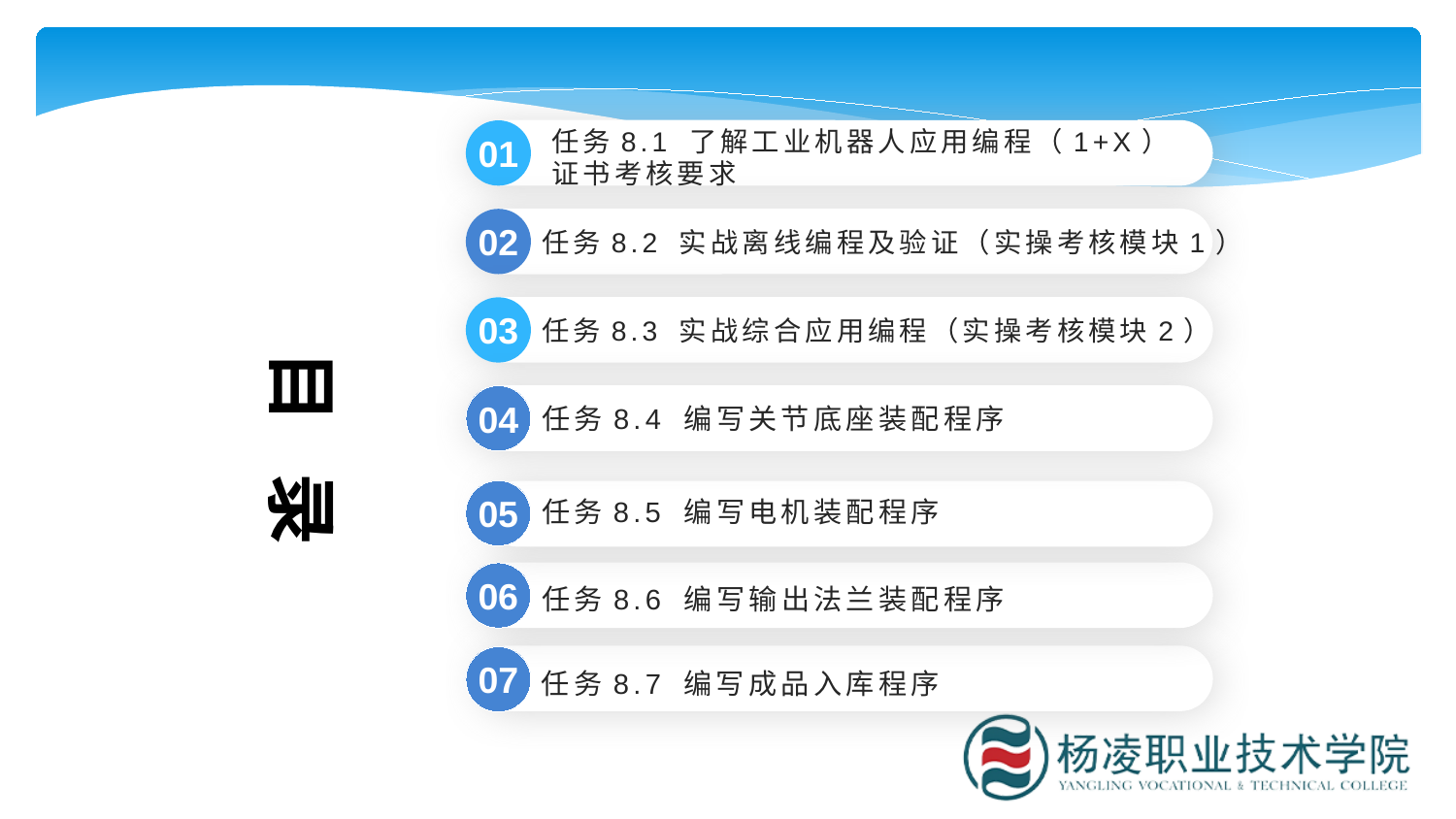

01
任务8.1 了解工业机器人应用编程（1+X）证书考核要求

任务8.2 实战离线编程及验证（实操考核模块1）
02

任务8.3 实战综合应用编程（实操考核模块2）
03
目   录
任务8.4 编写关节底座装配程序

04
任务8.5 编写电机装配程序
05

06
任务8.6 编写输出法兰装配程序

07
任务8.7 编写成品入库程序